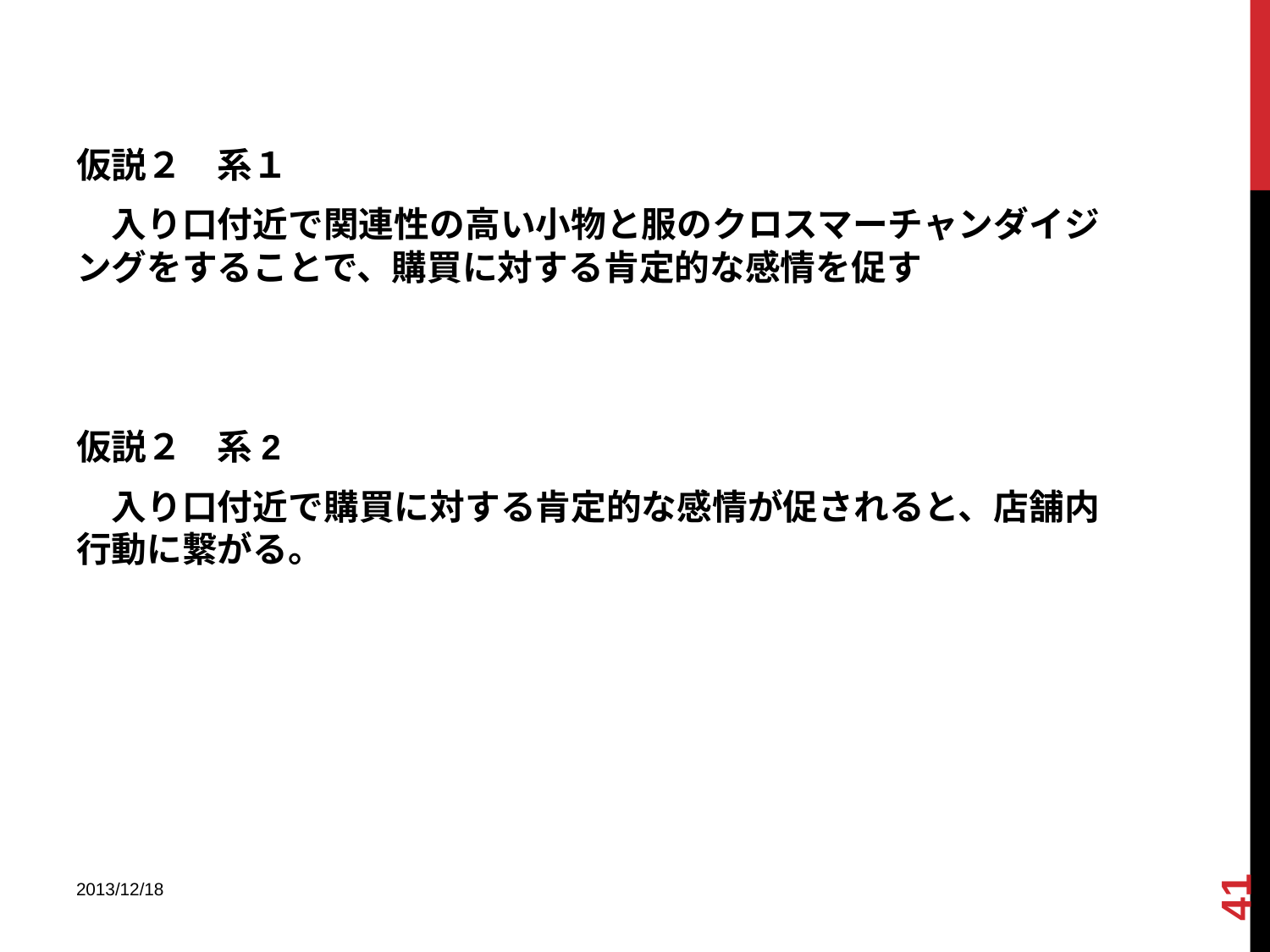

#
仮説２　系１
　入り口付近で関連性の高い小物と服のクロスマーチャンダイジングをすることで、購買に対する肯定的な感情を促す

仮説２　系2
　入り口付近で購買に対する肯定的な感情が促されると、店舗内行動に繋がる。

41
2013/12/18